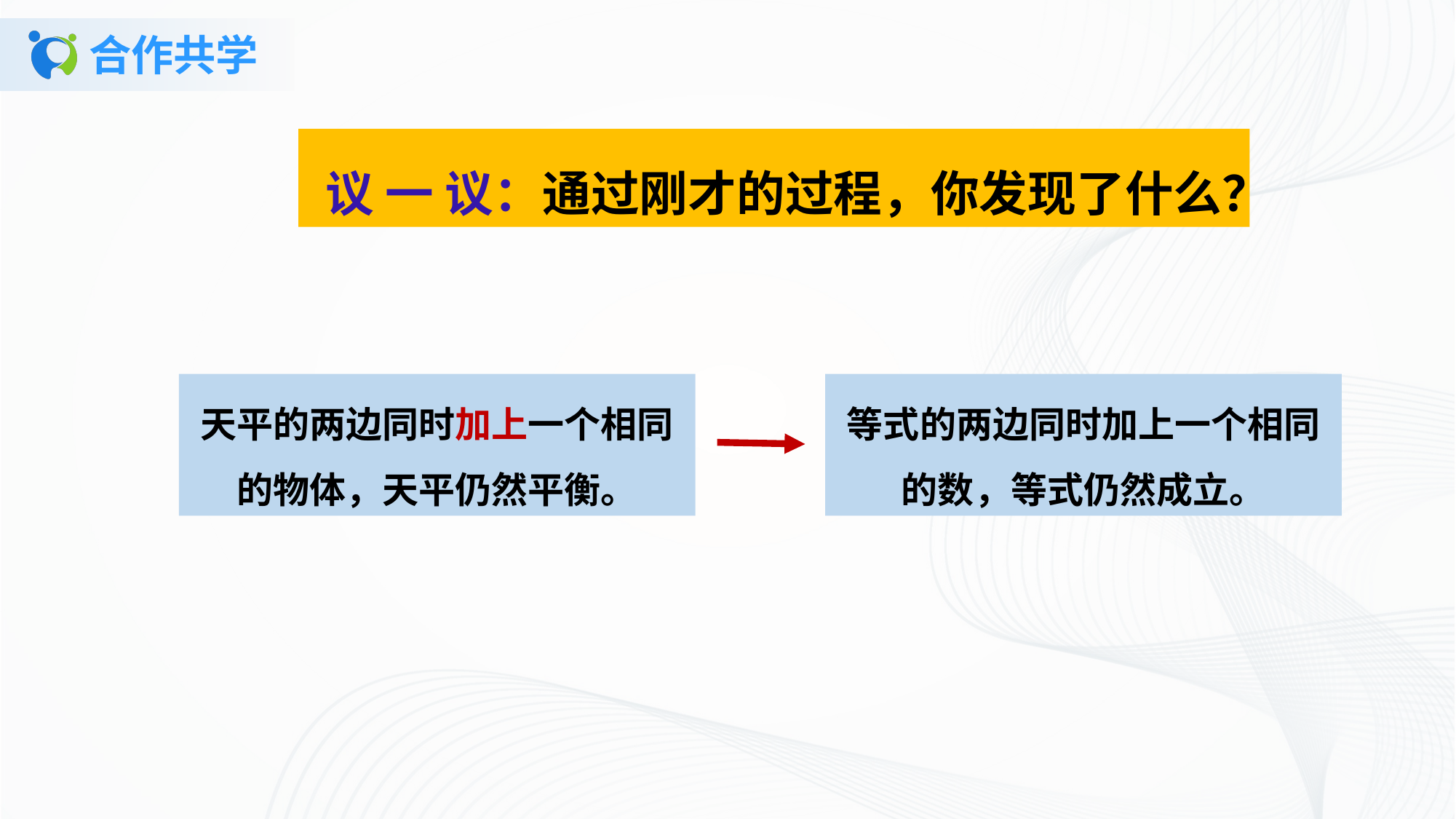

# 合作共学
议 一 议：通过刚才的过程，你发现了什么？
天平的两边同时加上一个相同的物体，天平仍然平衡。
等式的两边同时加上一个相同的数，等式仍然成立。